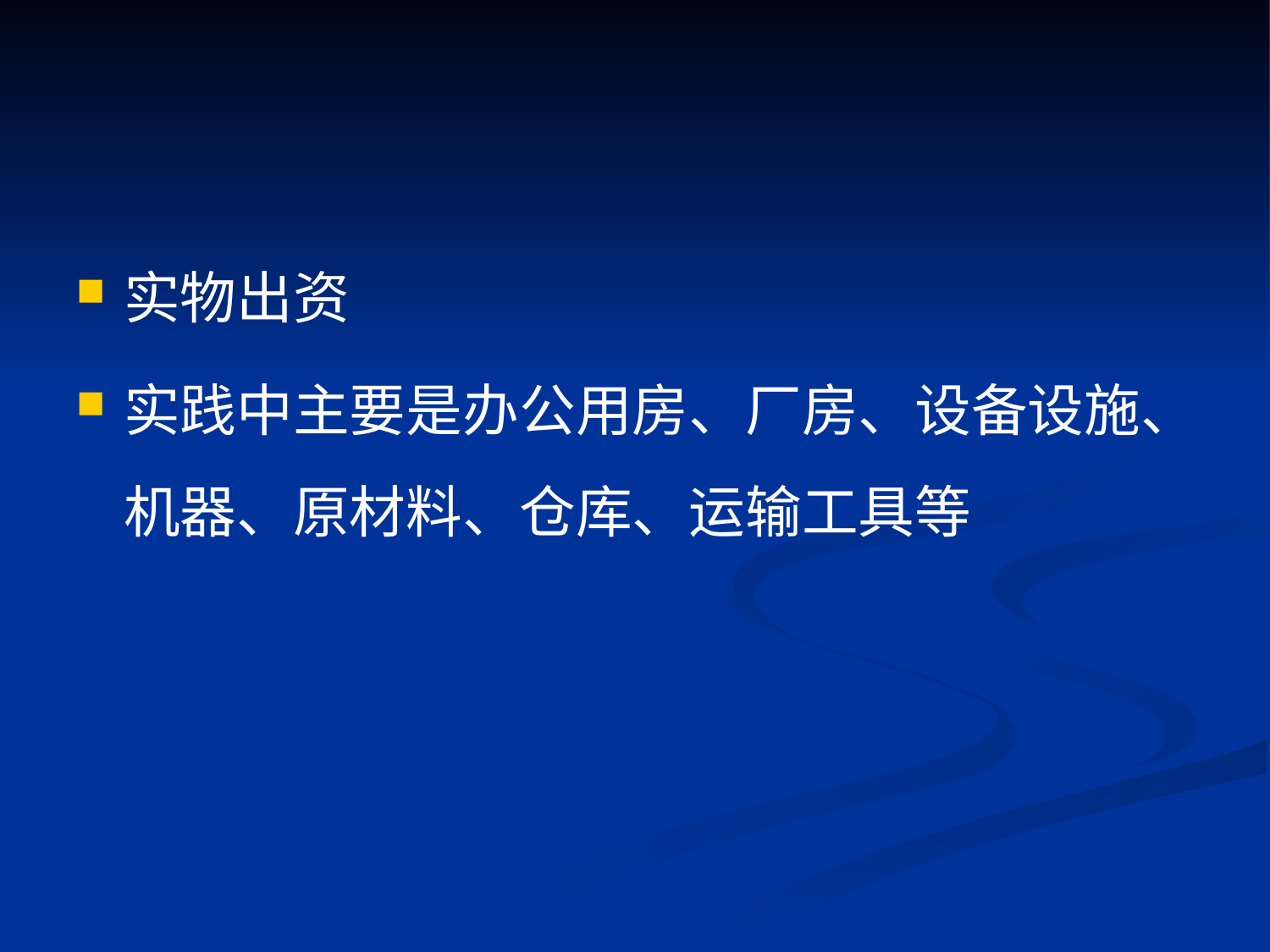

#
实物出资
实践中主要是办公用房、厂房、设备设施、机器、原材料、仓库、运输工具等